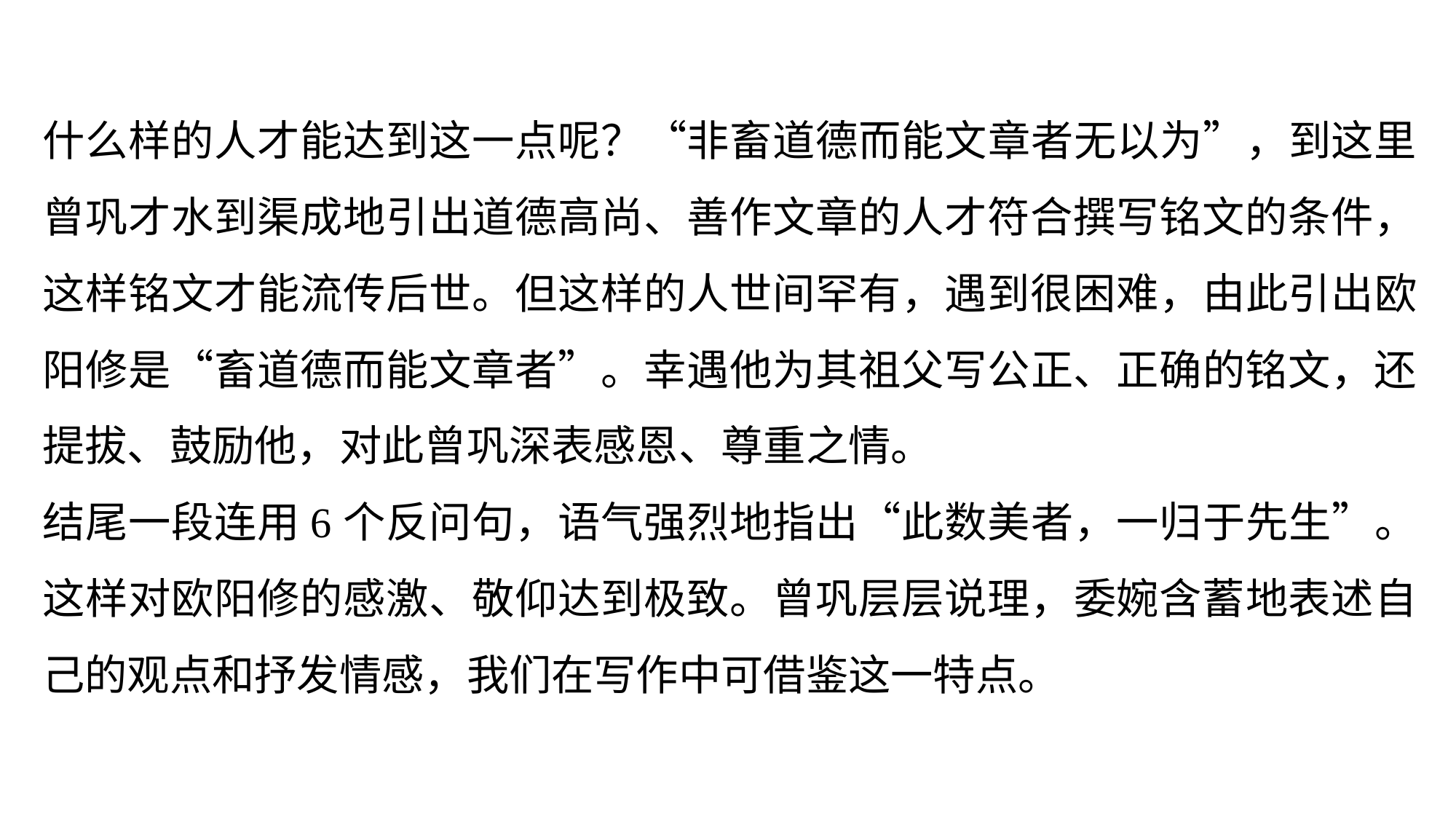

什么样的人才能达到这一点呢？“非畜道德而能文章者无以为”，到这里曾巩才水到渠成地引出道德高尚、善作文章的人才符合撰写铭文的条件，这样铭文才能流传后世。但这样的人世间罕有，遇到很困难，由此引出欧阳修是“畜道德而能文章者”。幸遇他为其祖父写公正、正确的铭文，还提拔、鼓励他，对此曾巩深表感恩、尊重之情。
结尾一段连用6个反问句，语气强烈地指出“此数美者，一归于先生”。这样对欧阳修的感激、敬仰达到极致。曾巩层层说理，委婉含蓄地表述自己的观点和抒发情感，我们在写作中可借鉴这一特点。